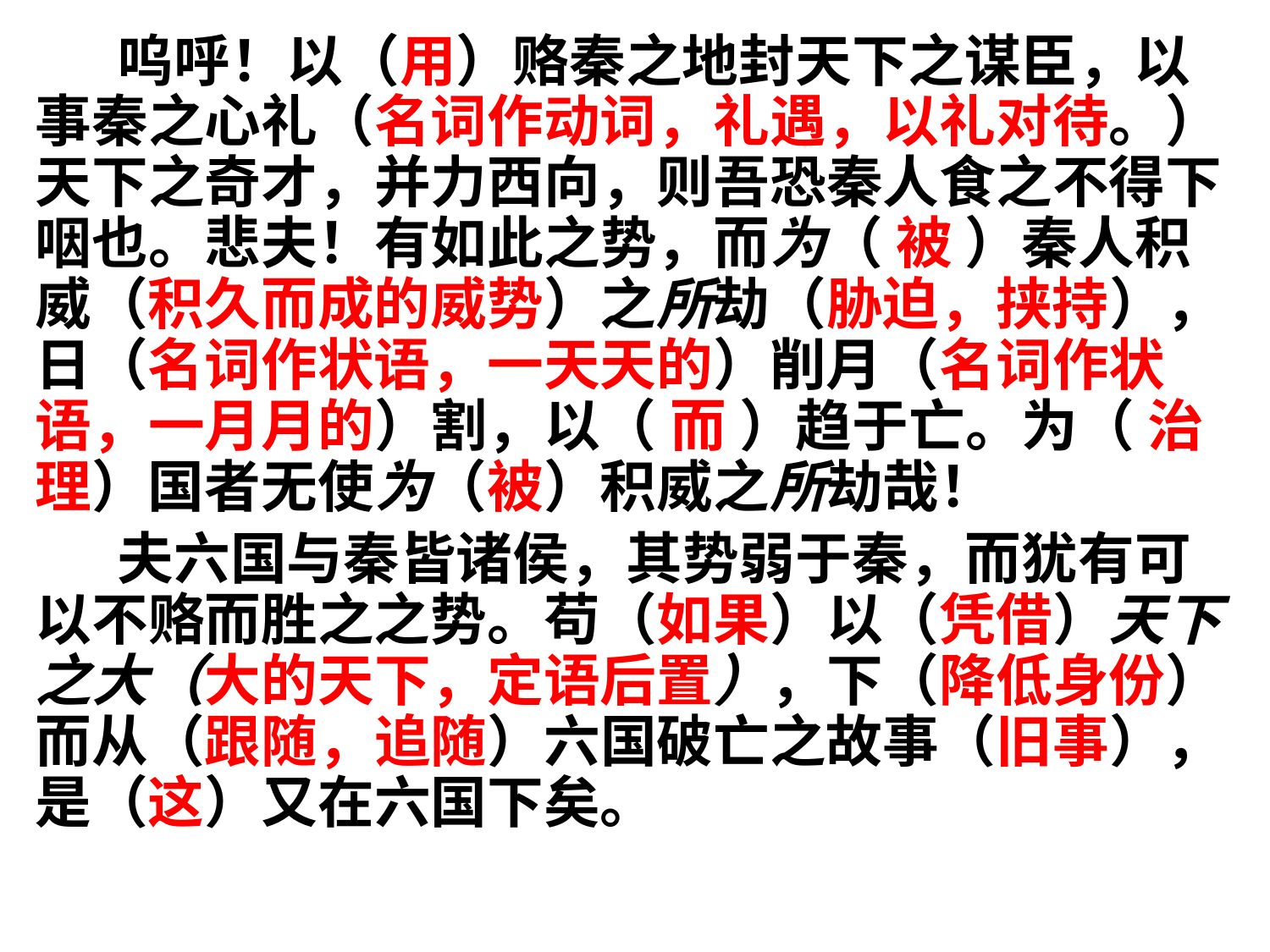

呜呼！以（用）赂秦之地封天下之谋臣，以事秦之心礼（名词作动词，礼遇，以礼对待。）天下之奇才，并力西向，则吾恐秦人食之不得下咽也。悲夫！有如此之势，而为（ 被 ）秦人积威（积久而成的威势）之所劫（胁迫，挟持），日（名词作状语，一天天的）削月（名词作状语，一月月的）割，以（ 而 ）趋于亡。为（ 治理）国者无使为（被）积威之所劫哉！
         夫六国与秦皆诸侯，其势弱于秦，而犹有可以不赂而胜之之势。苟（如果）以（凭借）天下之大（大的天下，定语后置），下（降低身份）而从（跟随，追随）六国破亡之故事（旧事），是（这）又在六国下矣。